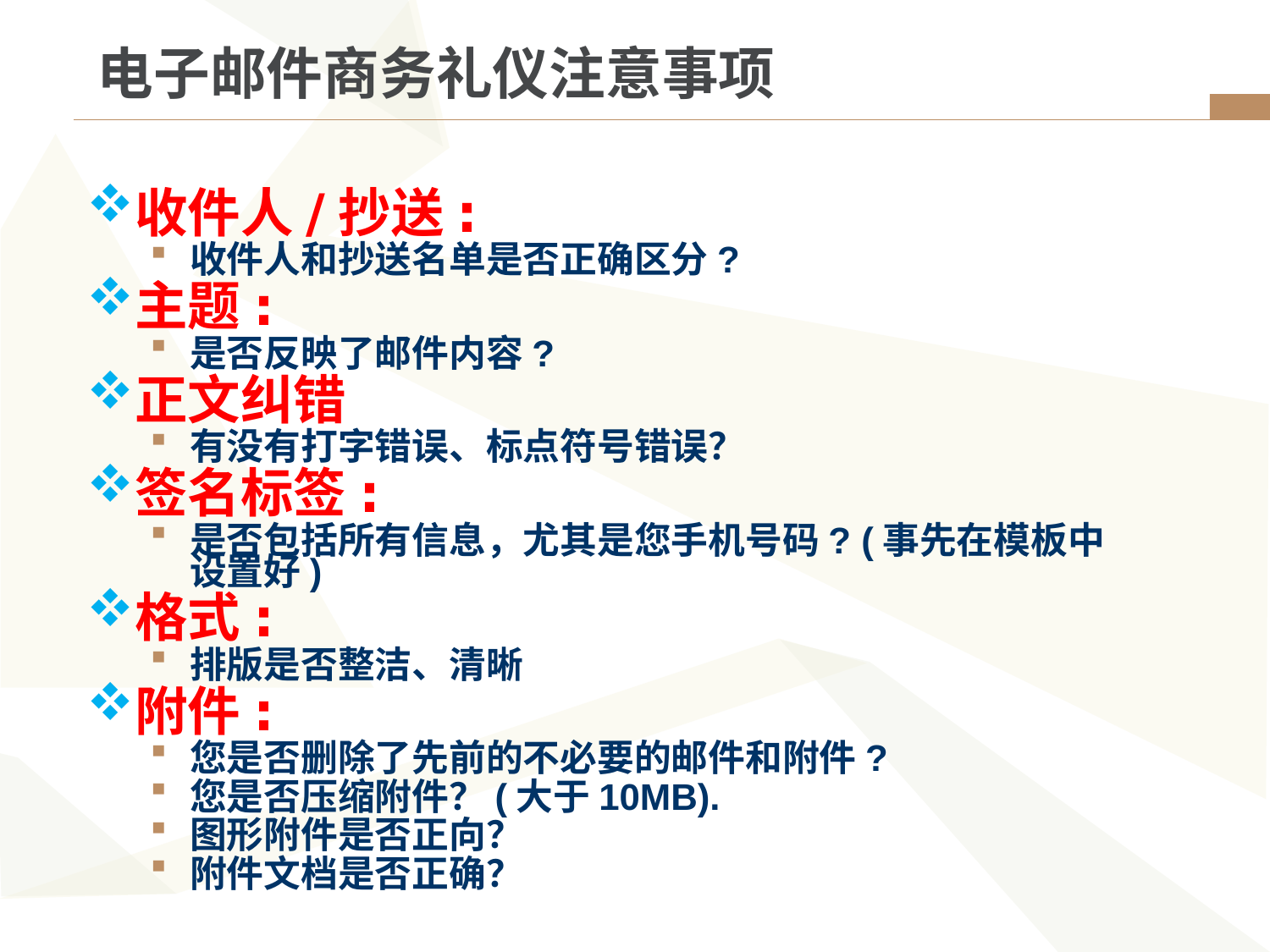

电子邮件商务礼仪注意事项
收件人/抄送:
收件人和抄送名单是否正确区分?
主题:
是否反映了邮件内容?
正文纠错
有没有打字错误、标点符号错误？
签名标签:
是否包括所有信息，尤其是您手机号码? (事先在模板中设置好)
格式:
排版是否整洁、清晰
附件:
您是否删除了先前的不必要的邮件和附件?
您是否压缩附件？(大于10MB).
图形附件是否正向？
附件文档是否正确？